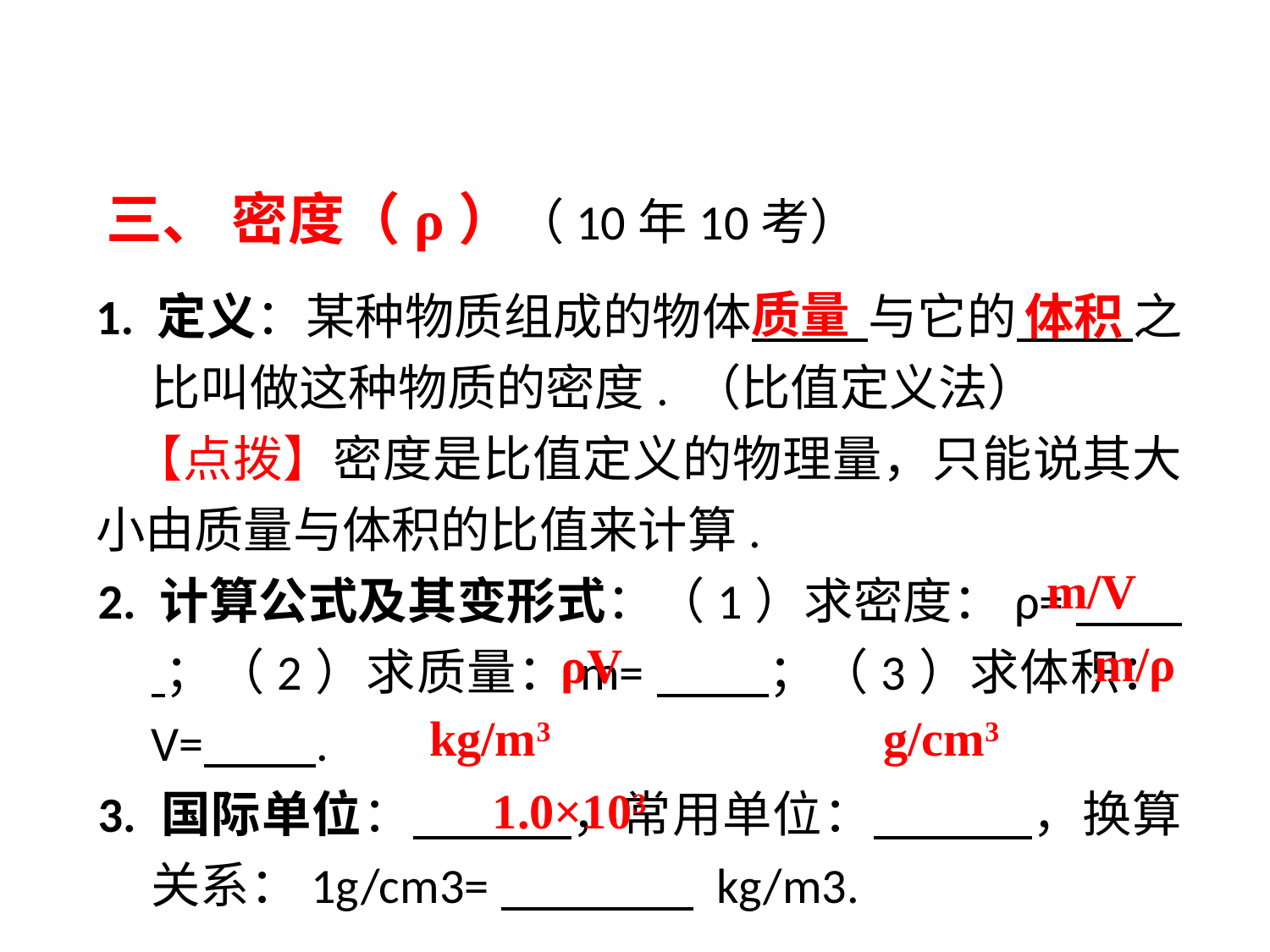

三、 密度（ρ）（10年10考）
1. 定义：某种物质组成的物体　      与它的　      之比叫做这种物质的密度. （比值定义法）
【点拨】密度是比值定义的物理量，只能说其大小由质量与体积的比值来计算.
2. 计算公式及其变形式：（1）求密度：ρ=　       ；（2）求质量：m=　     ；（3）求体积：V=          .
3. 国际单位：　         ，常用单位：　         ，换算关系：1g/cm3=　              kg/m3.
质量
体积
m/V
m/ρ
ρV
 kg/m3
g/cm3
1.0×103